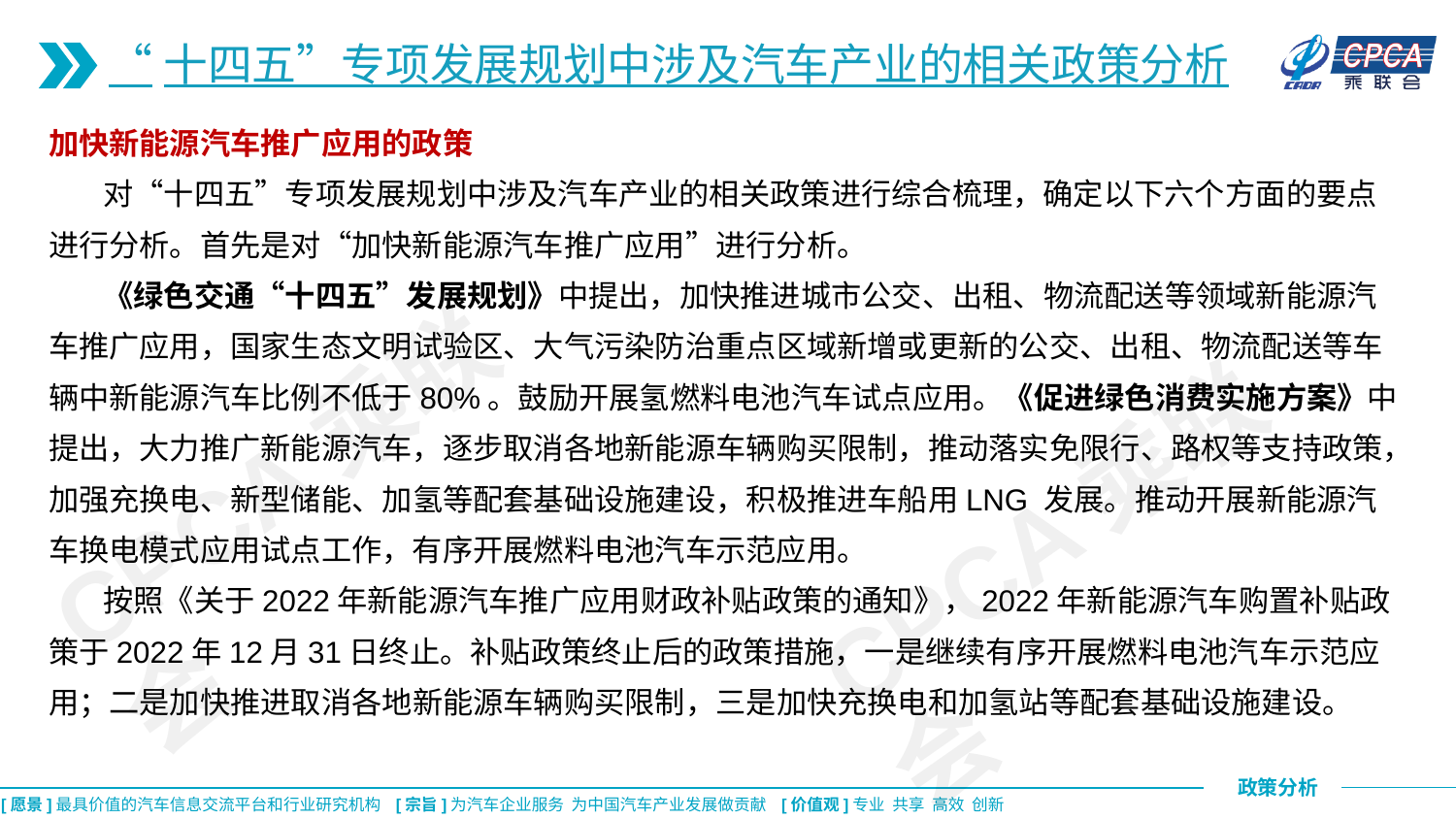

“十四五”专项发展规划中涉及汽车产业的相关政策分析
加快新能源汽车推广应用的政策
       对“十四五”专项发展规划中涉及汽车产业的相关政策进行综合梳理，确定以下六个方面的要点进行分析。首先是对“加快新能源汽车推广应用”进行分析。
       《绿色交通“十四五”发展规划》中提出，加快推进城市公交、出租、物流配送等领域新能源汽车推广应用，国家生态文明试验区、大气污染防治重点区域新增或更新的公交、出租、物流配送等车辆中新能源汽车比例不低于80%。鼓励开展氢燃料电池汽车试点应用。《促进绿色消费实施方案》中提出，大力推广新能源汽车，逐步取消各地新能源车辆购买限制，推动落实免限行、路权等支持政策，加强充换电、新型储能、加氢等配套基础设施建设，积极推进车船用LNG 发展。推动开展新能源汽车换电模式应用试点工作，有序开展燃料电池汽车示范应用。
       按照《关于2022年新能源汽车推广应用财政补贴政策的通知》，2022年新能源汽车购置补贴政策于2022年12月31日终止。补贴政策终止后的政策措施，一是继续有序开展燃料电池汽车示范应用；二是加快推进取消各地新能源车辆购买限制，三是加快充换电和加氢站等配套基础设施建设。
CPCA乘联会
CPCA乘联会